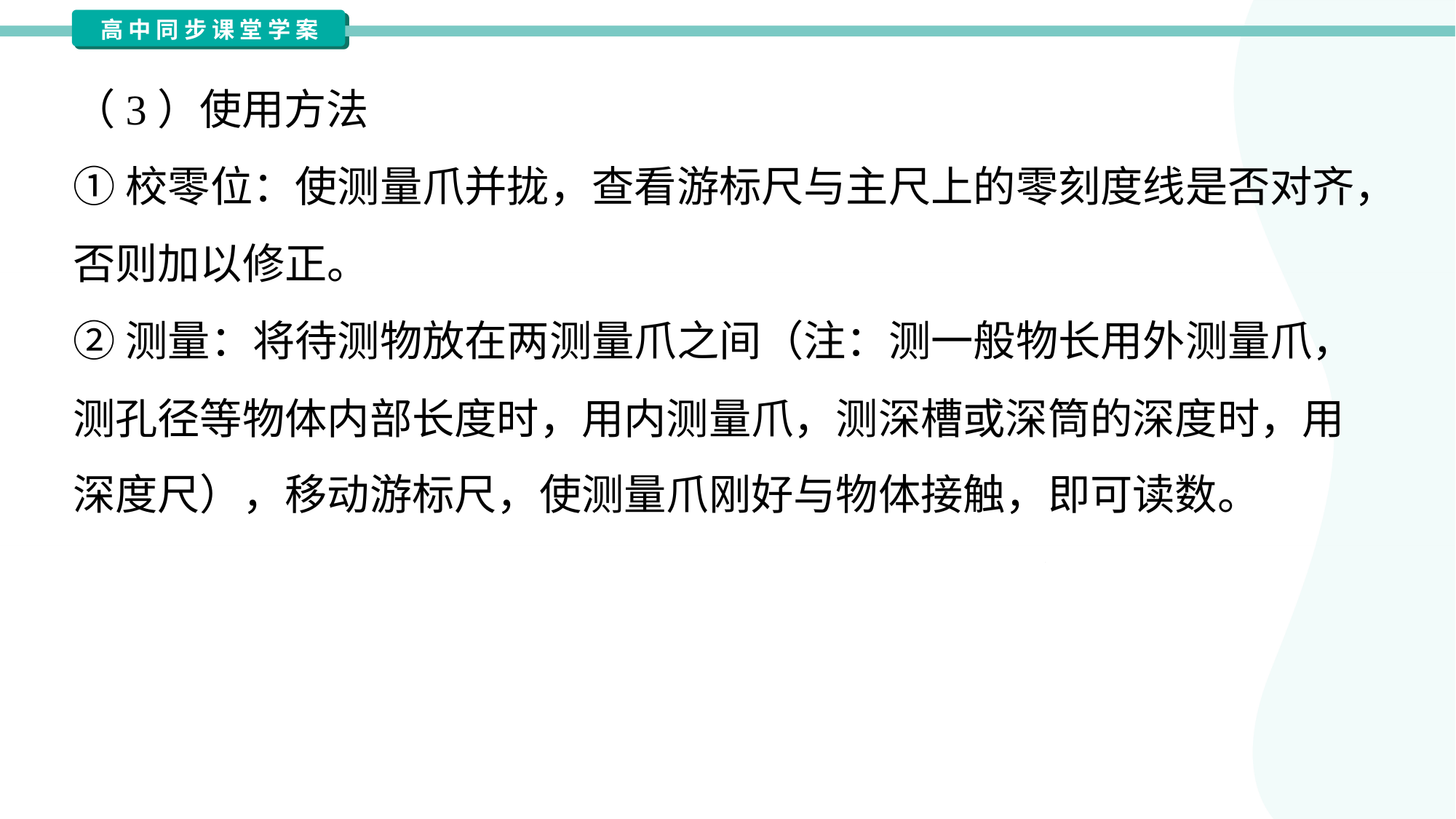

（3）使用方法
①校零位：使测量爪并拢，查看游标尺与主尺上的零刻度线是否对齐，
否则加以修正。
②测量：将待测物放在两测量爪之间（注：测一般物长用外测量爪，
测孔径等物体内部长度时，用内测量爪，测深槽或深筒的深度时，用
深度尺），移动游标尺，使测量爪刚好与物体接触，即可读数。